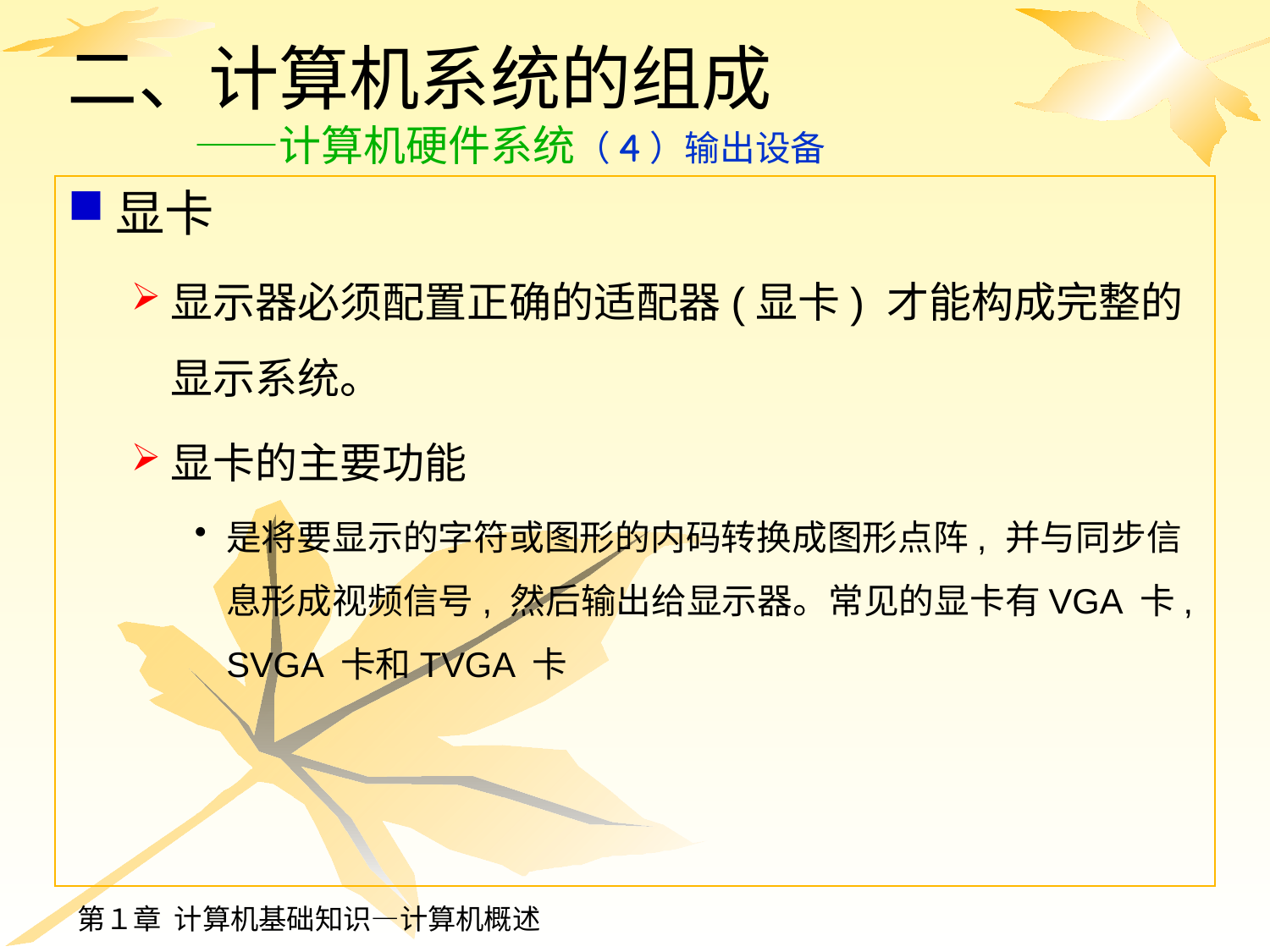

# 二、计算机系统的组成 ——计算机硬件系统（4）输出设备
显卡
显示器必须配置正确的适配器(显卡) 才能构成完整的显示系统。
显卡的主要功能
是将要显示的字符或图形的内码转换成图形点阵, 并与同步信息形成视频信号, 然后输出给显示器。常见的显卡有VGA 卡, SVGA 卡和TVGA 卡